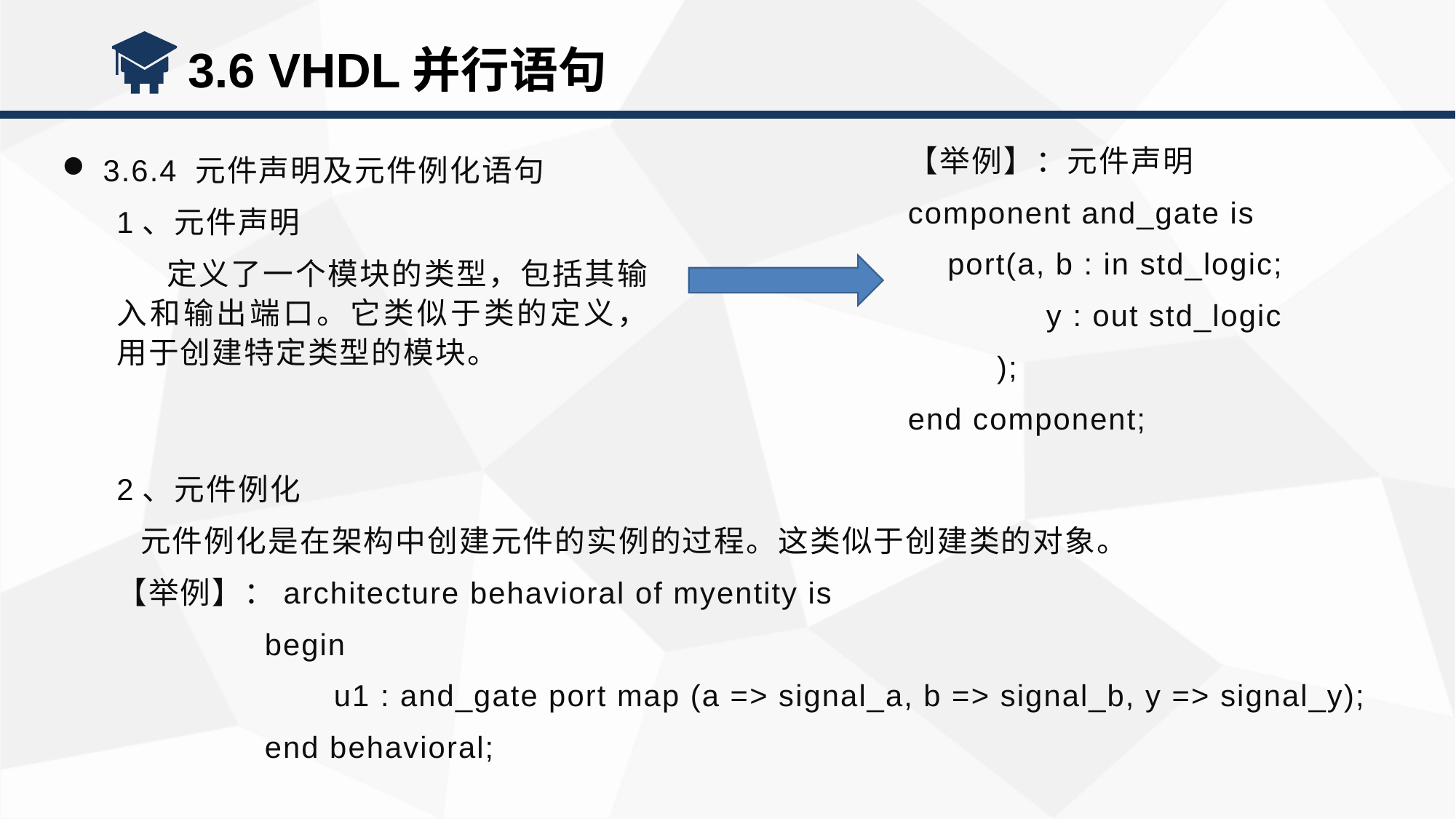

3.6 VHDL并行语句

【举例】：元件声明
component and_gate is
    port(a, b : in std_logic;
              y : out std_logic
         );
end component;

3.6.4 元件声明及元件例化语句
1、元件声明
     定义了一个模块的类型，包括其输入和输出端口。它类似于类的定义，用于创建特定类型的模块。

2、元件例化
  元件例化是在架构中创建元件的实例的过程。这类似于创建类的对象。
【举例】：architecture behavioral of myentity is
               begin
                      u1 : and_gate port map (a => signal_a, b => signal_b, y => signal_y);
               end behavioral;